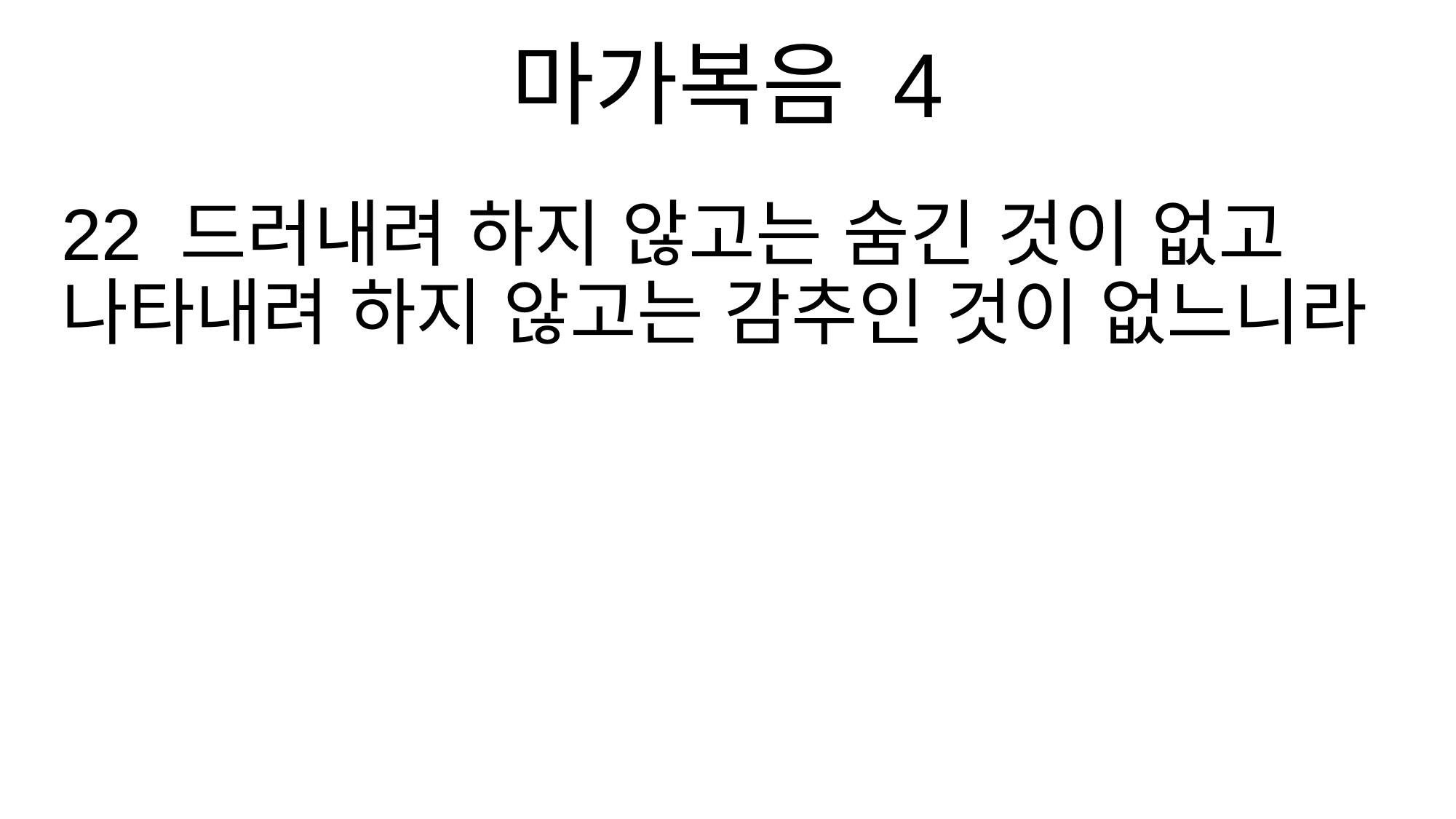

마가복음 4
22 드러내려 하지 않고는 숨긴 것이 없고 나타내려 하지 않고는 감추인 것이 없느니라